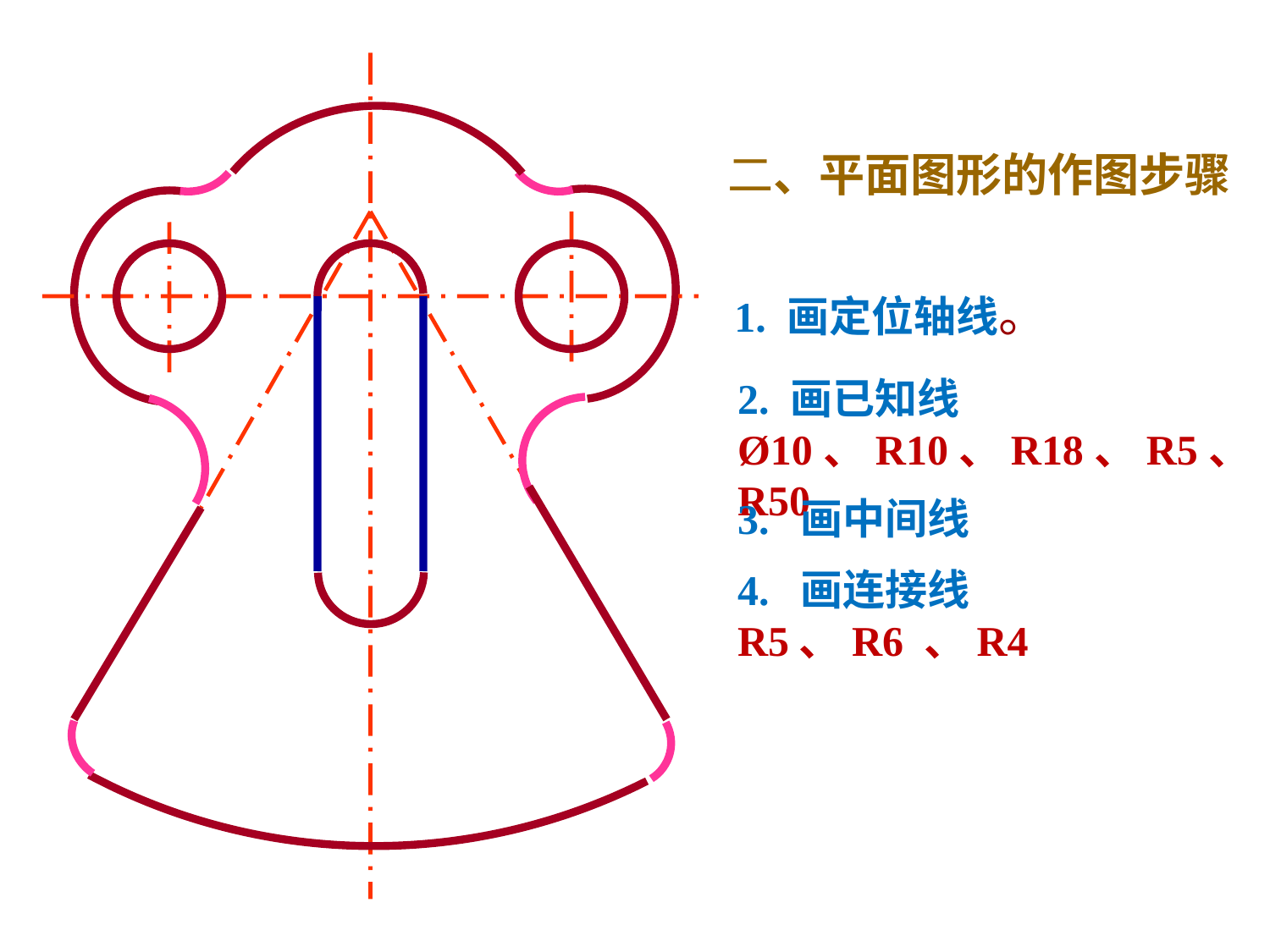

二、平面图形的作图步骤

1. 画定位轴线。

2. 画已知线
Ø10、R10、R18、R5、R50

3.  画中间线

4.  画连接线
R5、R6 、R4